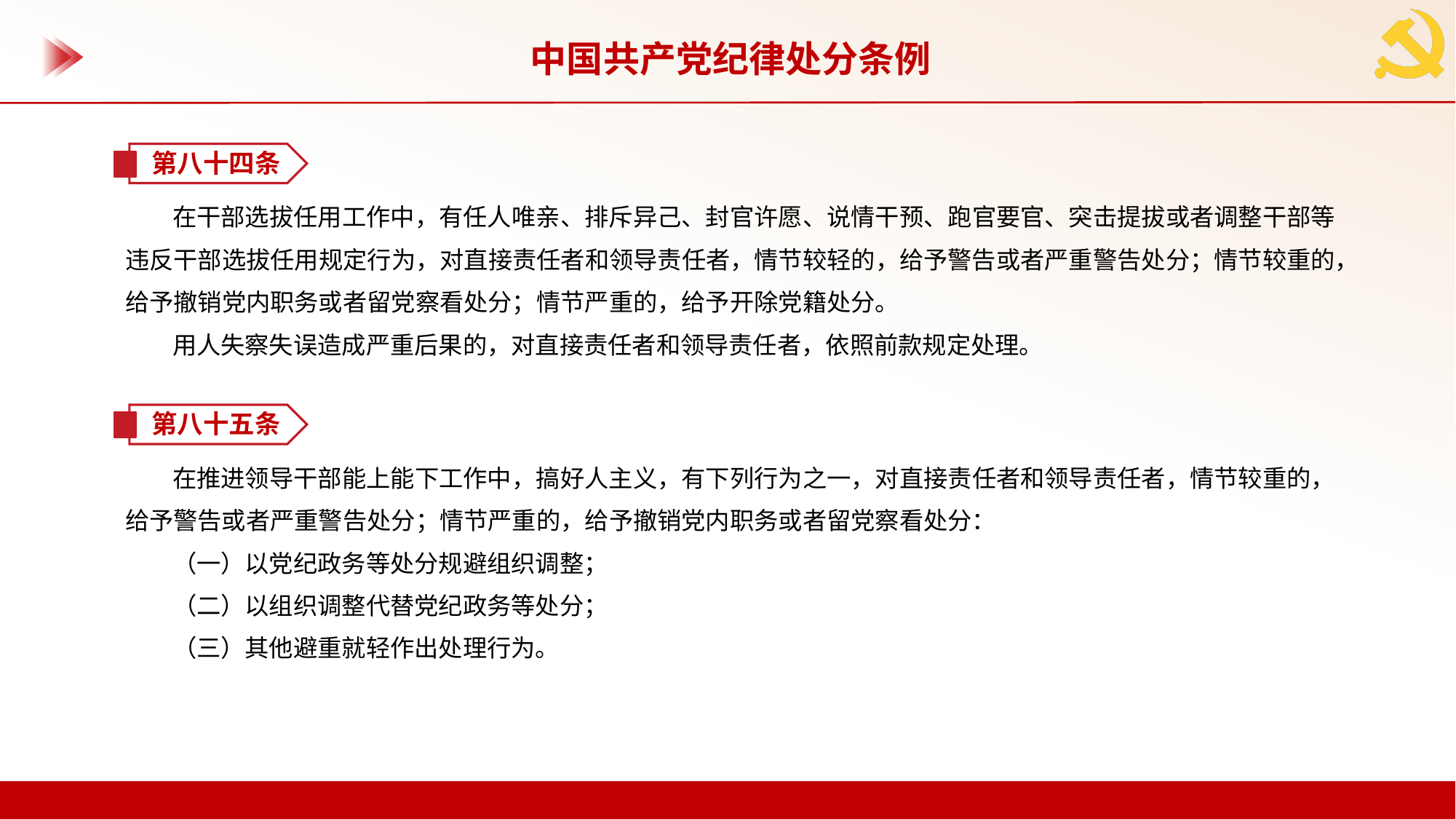

中国共产党纪律处分条例
第八十四条

在干部选拔任用工作中，有任人唯亲、排斥异己、封官许愿、说情干预、跑官要官、突击提拔或者调整干部等违反干部选拔任用规定行为，对直接责任者和领导责任者，情节较轻的，给予警告或者严重警告处分；情节较重的，给予撤销党内职务或者留党察看处分；情节严重的，给予开除党籍处分。
用人失察失误造成严重后果的，对直接责任者和领导责任者，依照前款规定处理。
第八十五条

在推进领导干部能上能下工作中，搞好人主义，有下列行为之一，对直接责任者和领导责任者，情节较重的，给予警告或者严重警告处分；情节严重的，给予撤销党内职务或者留党察看处分：
（一）以党纪政务等处分规避组织调整；
（二）以组织调整代替党纪政务等处分；
（三）其他避重就轻作出处理行为。